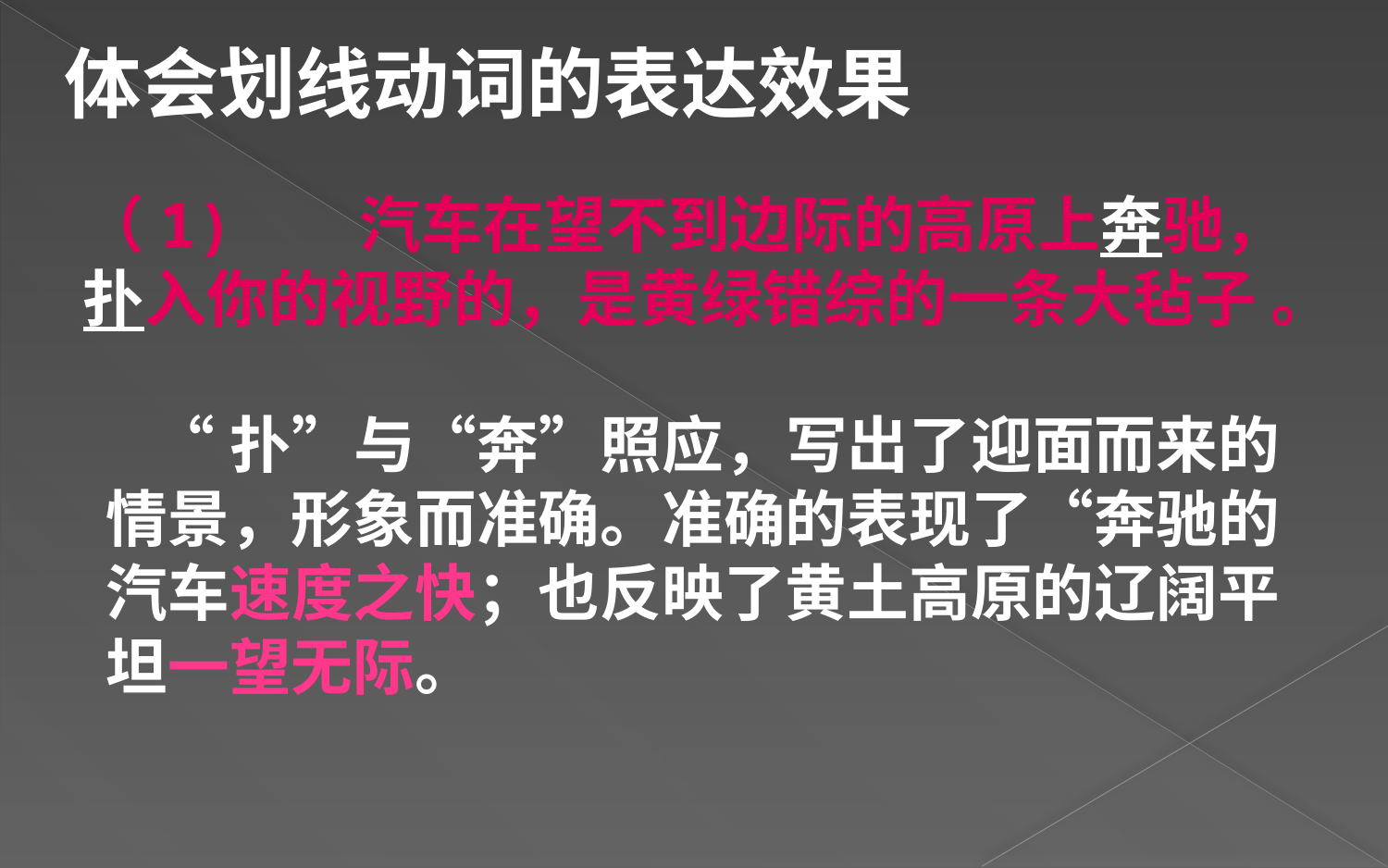

体会划线动词的表达效果

（1)   汽车在望不到边际的高原上奔驰，扑入你的视野的，是黄绿错综的一条大毡子 。

      “扑”与“奔”照应，写出了迎面而来的情景，形象而准确。准确的表现了“奔驰的汽车速度之快；也反映了黄土高原的辽阔平坦一望无际。